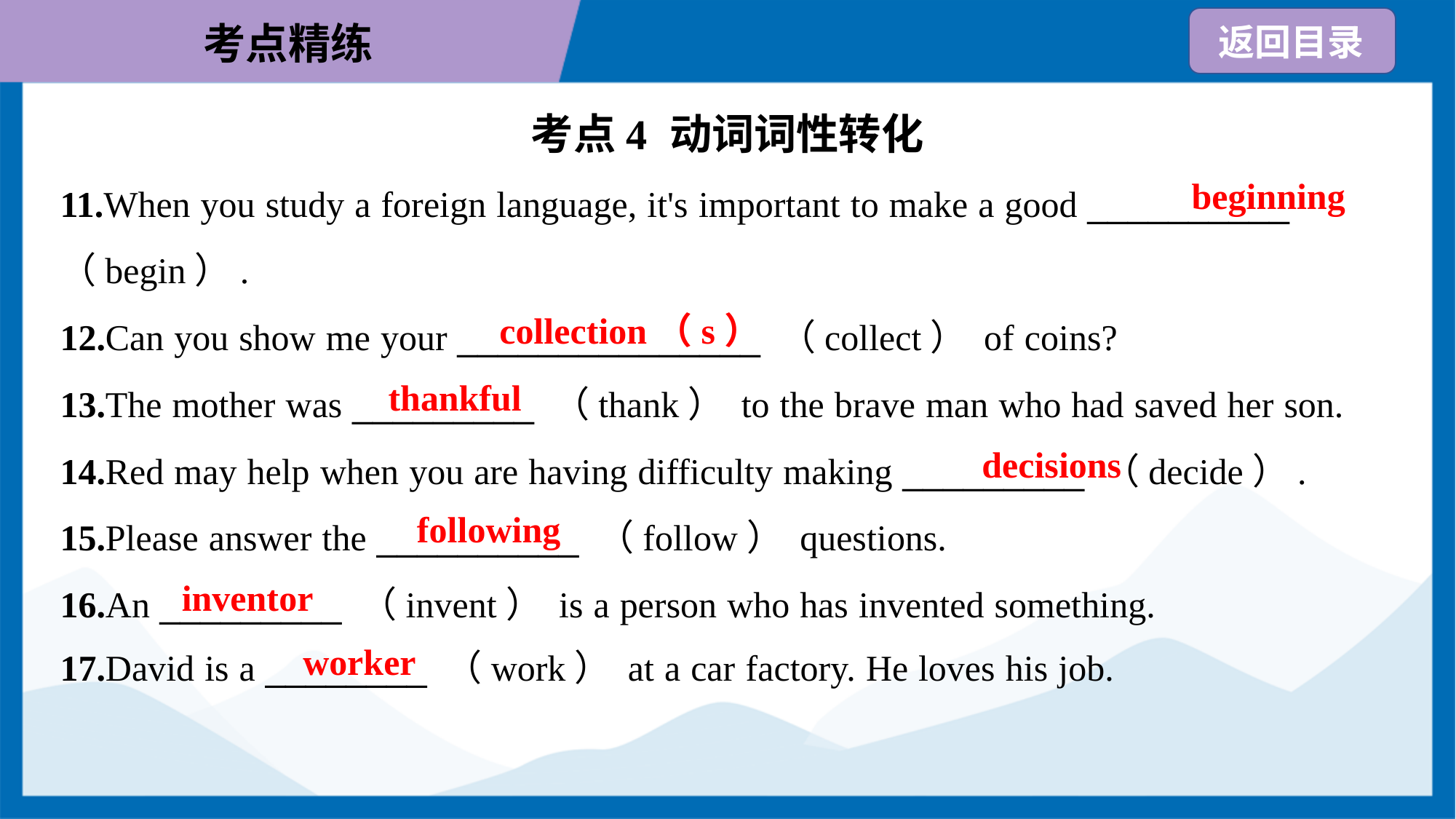

考点4 动词词性转化
beginning
11.When you study a foreign language, it's important to make a good __________
（begin）.
12.Can you show me your _______________ （collect） of coins?
13.The mother was _________ （thank） to the brave man who had saved her son.
14.Red may help when you are having difficulty making _________ （decide）.
15.Please answer the __________ （follow） questions.
16.An _________ （invent） is a person who has invented something.
17.David is a ________ （work） at a car factory. He loves his job.
collection（s）
thankful
decisions
following
inventor
worker